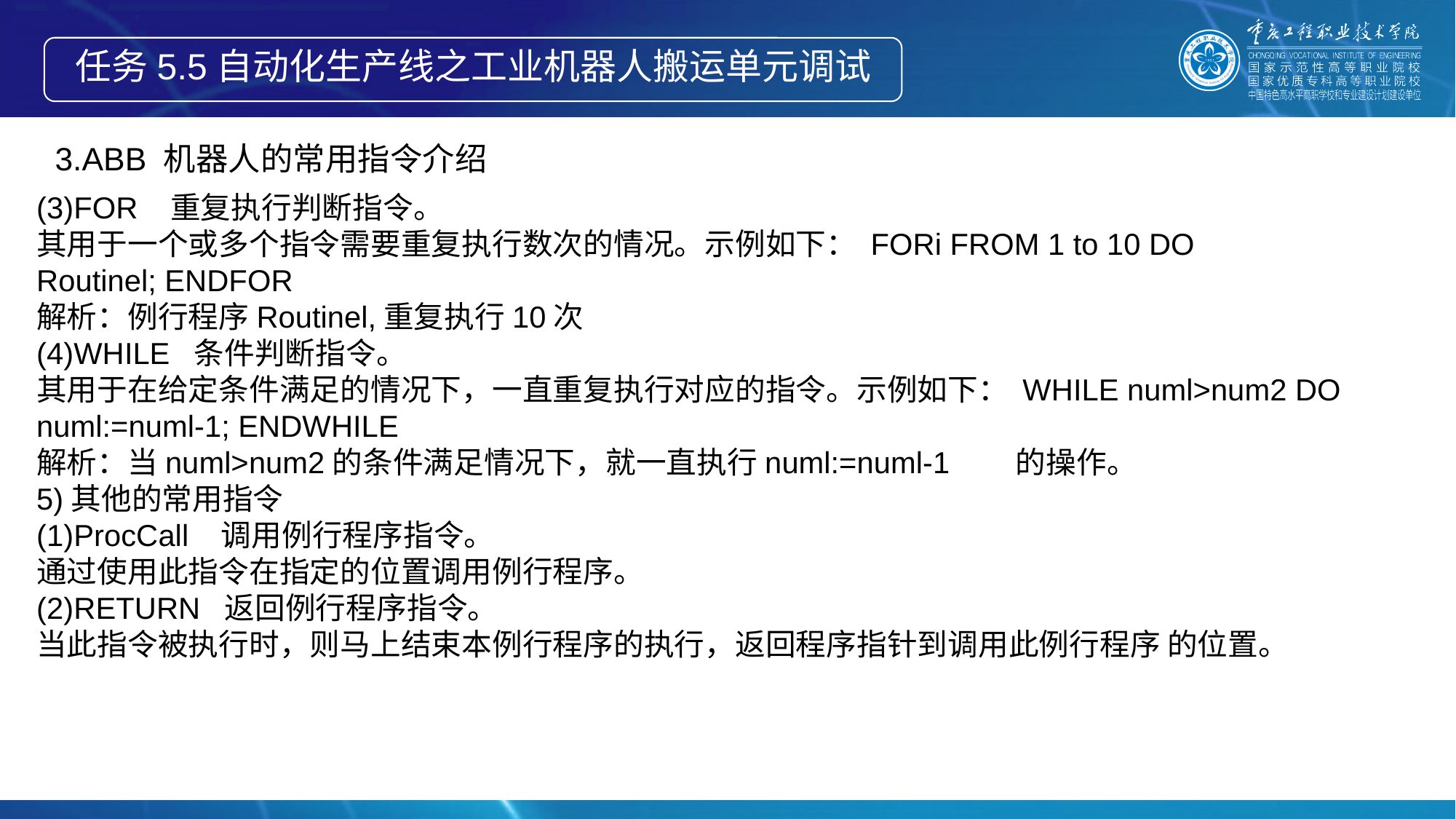

任务5.5自动化生产线之工业机器人搬运单元调试
3.ABB 机器人的常用指令介绍
(3)FOR   重复执行判断指令。
其用于一个或多个指令需要重复执行数次的情况。示例如下： FORi FROM 1 to 10 DO
Routinel; ENDFOR
解析：例行程序Routinel,重复执行10次
(4)WHILE  条件判断指令。
其用于在给定条件满足的情况下，一直重复执行对应的指令。示例如下： WHILE numl>num2 DO
numl:=numl-1; ENDWHILE
解析：当numl>num2的条件满足情况下，就一直执行numl:=numl-1       的操作。
5)其他的常用指令
(1)ProcCall   调用例行程序指令。
通过使用此指令在指定的位置调用例行程序。
(2)RETURN  返回例行程序指令。
当此指令被执行时，则马上结束本例行程序的执行，返回程序指针到调用此例行程序 的位置。